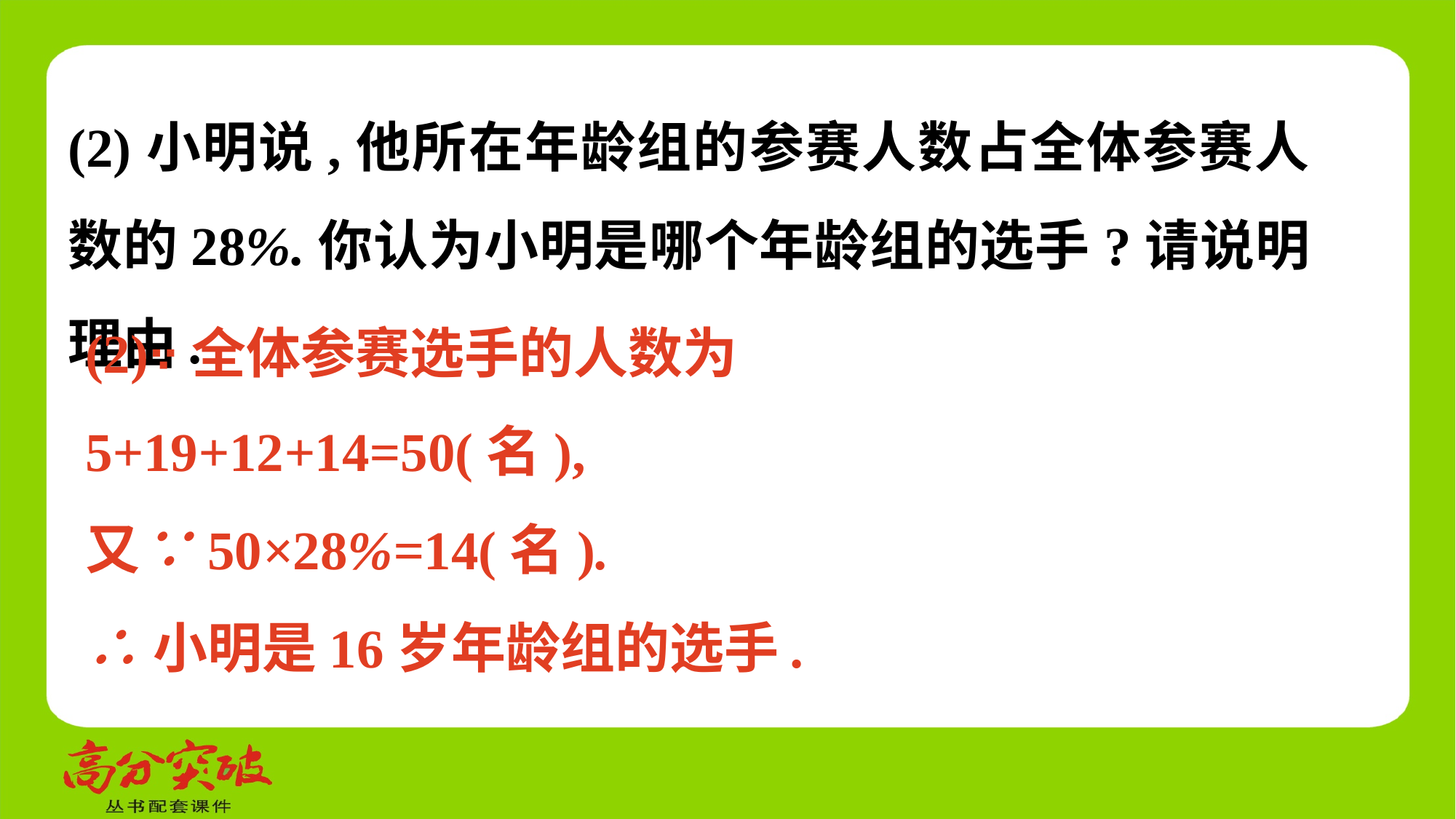

(2)小明说,他所在年龄组的参赛人数占全体参赛人数的28%.你认为小明是哪个年龄组的选手?请说明理由.
(2)∵全体参赛选手的人数为
5+19+12+14=50(名),
又∵50×28%=14(名).
∴小明是16岁年龄组的选手.